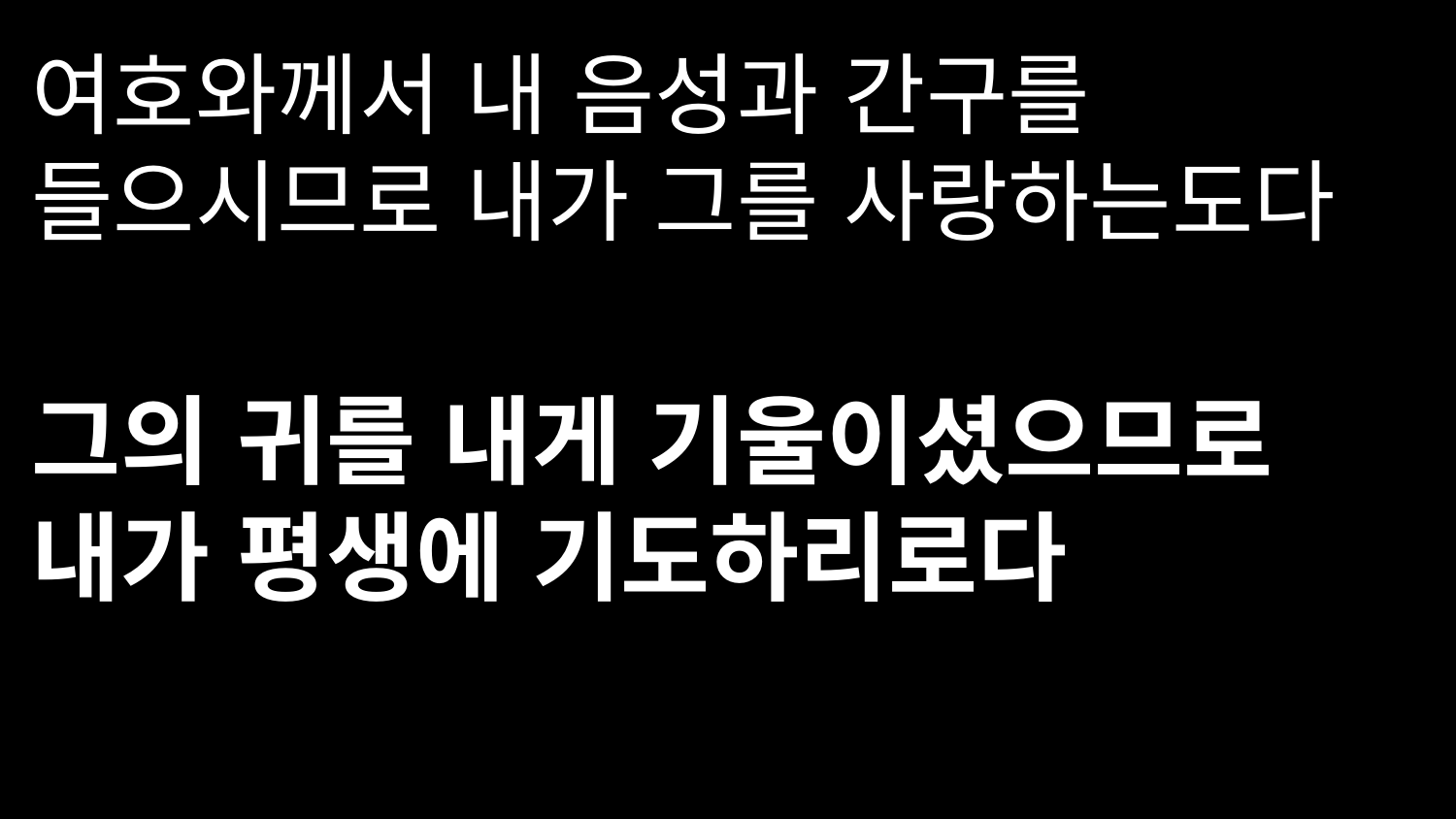

여호와께서 내 음성과 간구를 들으시므로 내가 그를 사랑하는도다
그의 귀를 내게 기울이셨으므로 내가 평생에 기도하리로다